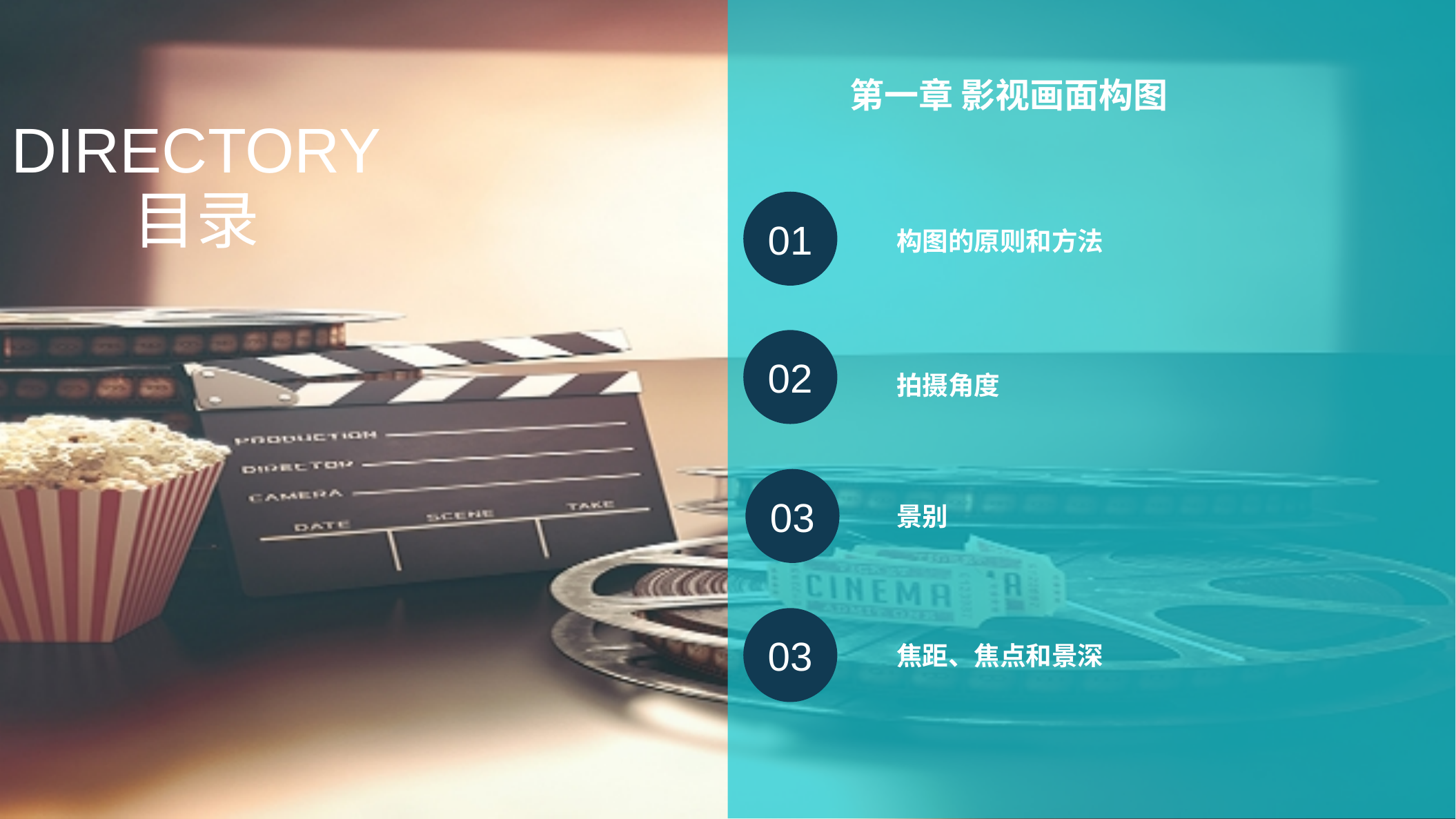

第一章 影视画面构图

DIRECTORY
目录
01
构图的原则和方法
02
拍摄角度
03
景别
03
焦距、焦点和景深